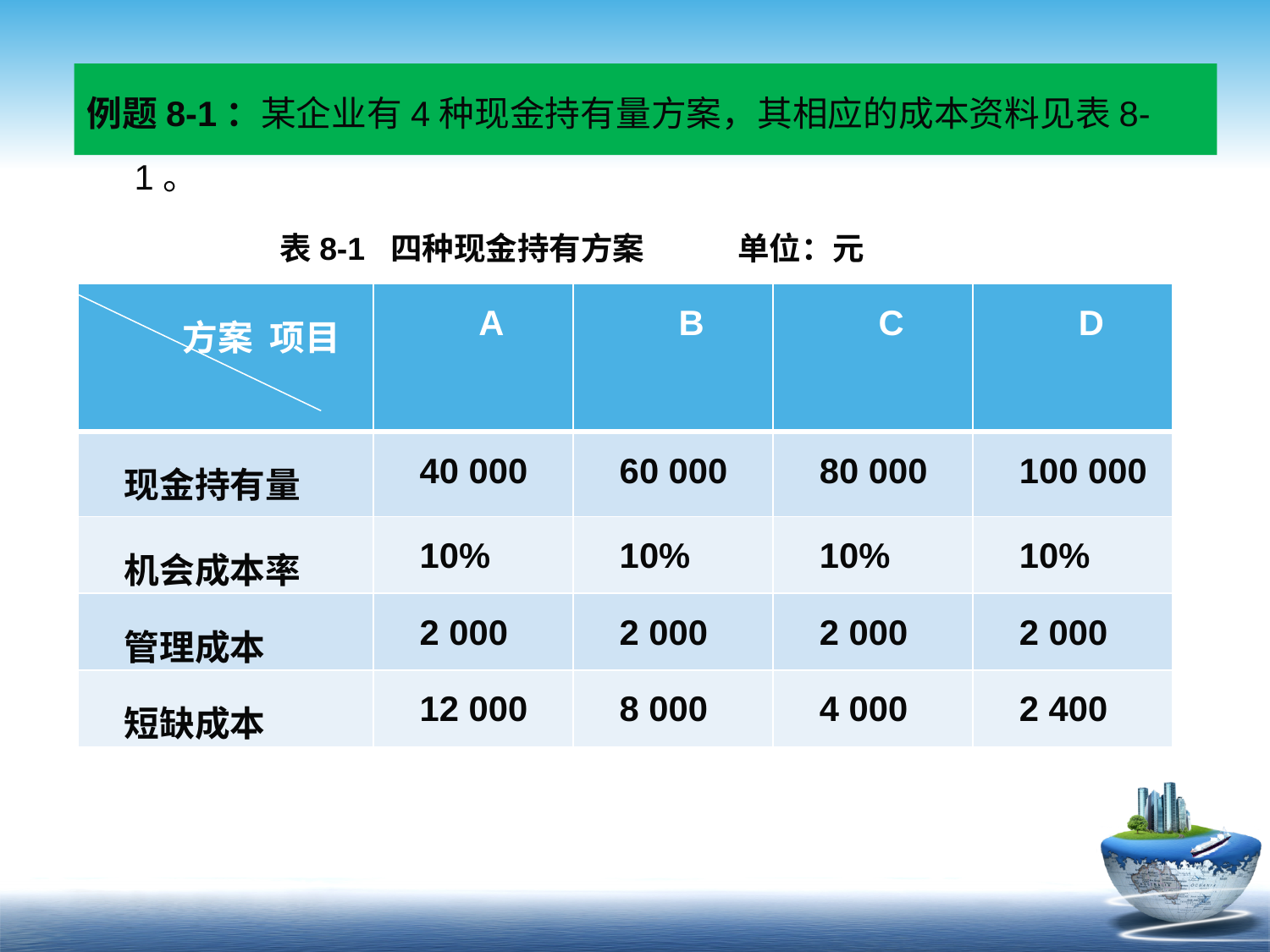

例题8-1：某企业有4种现金持有量方案，其相应的成本资料见表8-1。

                 表8-1  四种现金持有方案             单位：元
| 方案 项目 | A | B | C | D |
| --- | --- | --- | --- | --- |
| 现金持有量 | 40 000 | 60 000 | 80 000 | 100 000 |
| 机会成本率 | 10% | 10% | 10% | 10% |
| 管理成本 | 2 000 | 2 000 | 2 000 | 2 000 |
| 短缺成本 | 12 000 | 8 000 | 4 000 | 2 400 |